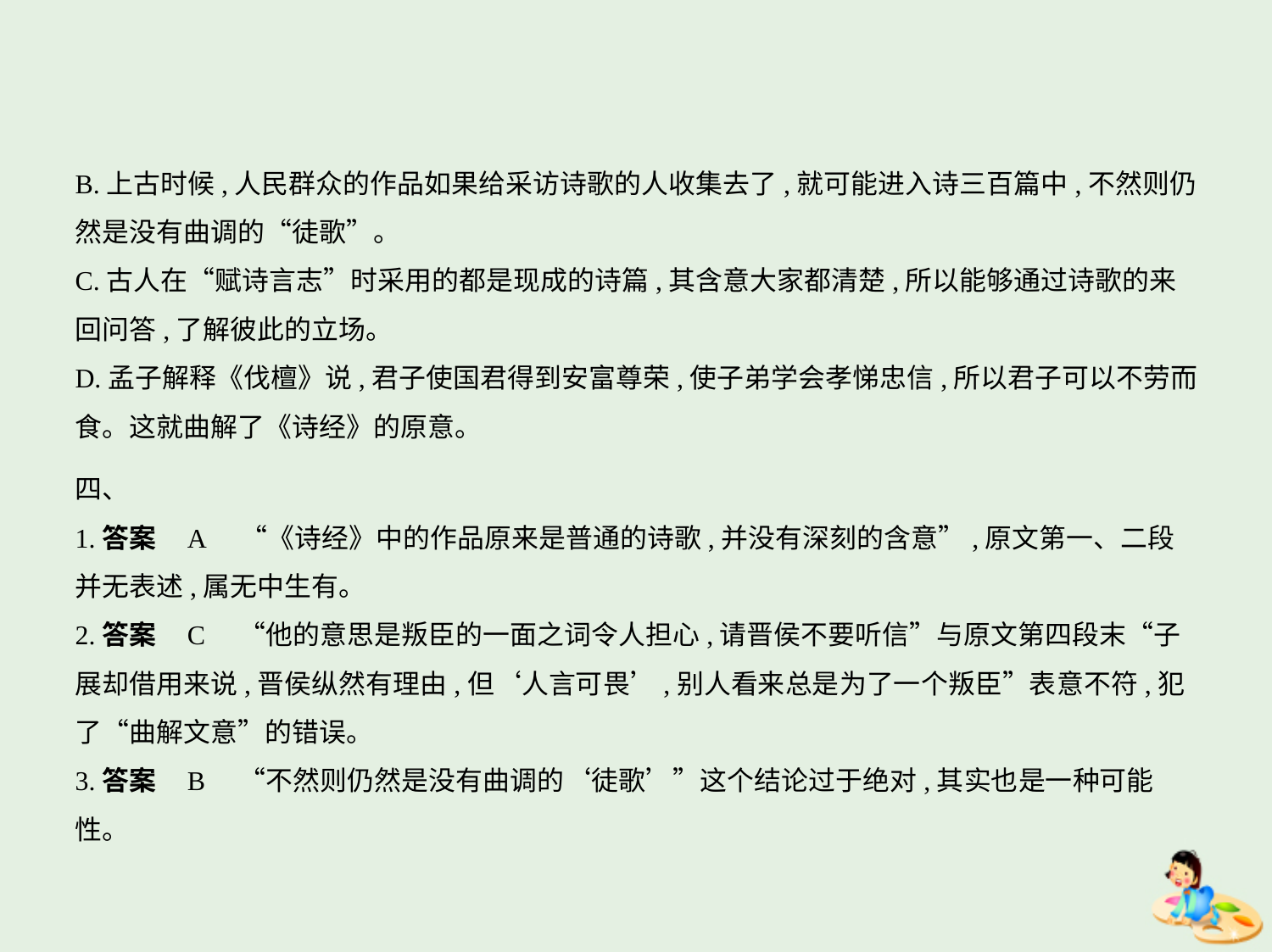

B.上古时候,人民群众的作品如果给采访诗歌的人收集去了,就可能进入诗三百篇中,不然则仍
然是没有曲调的“徒歌”。
C.古人在“赋诗言志”时采用的都是现成的诗篇,其含意大家都清楚,所以能够通过诗歌的来
回问答,了解彼此的立场。
D.孟子解释《伐檀》说,君子使国君得到安富尊荣,使子弟学会孝悌忠信,所以君子可以不劳而
食。这就曲解了《诗经》的原意。
四、
1.答案    A　“《诗经》中的作品原来是普通的诗歌,并没有深刻的含意”,原文第一、二段
并无表述,属无中生有。
2.答案    C　“他的意思是叛臣的一面之词令人担心,请晋侯不要听信”与原文第四段末“子
展却借用来说,晋侯纵然有理由,但‘人言可畏’,别人看来总是为了一个叛臣”表意不符,犯
了“曲解文意”的错误。
3.答案    B　“不然则仍然是没有曲调的‘徒歌’”这个结论过于绝对,其实也是一种可能性。